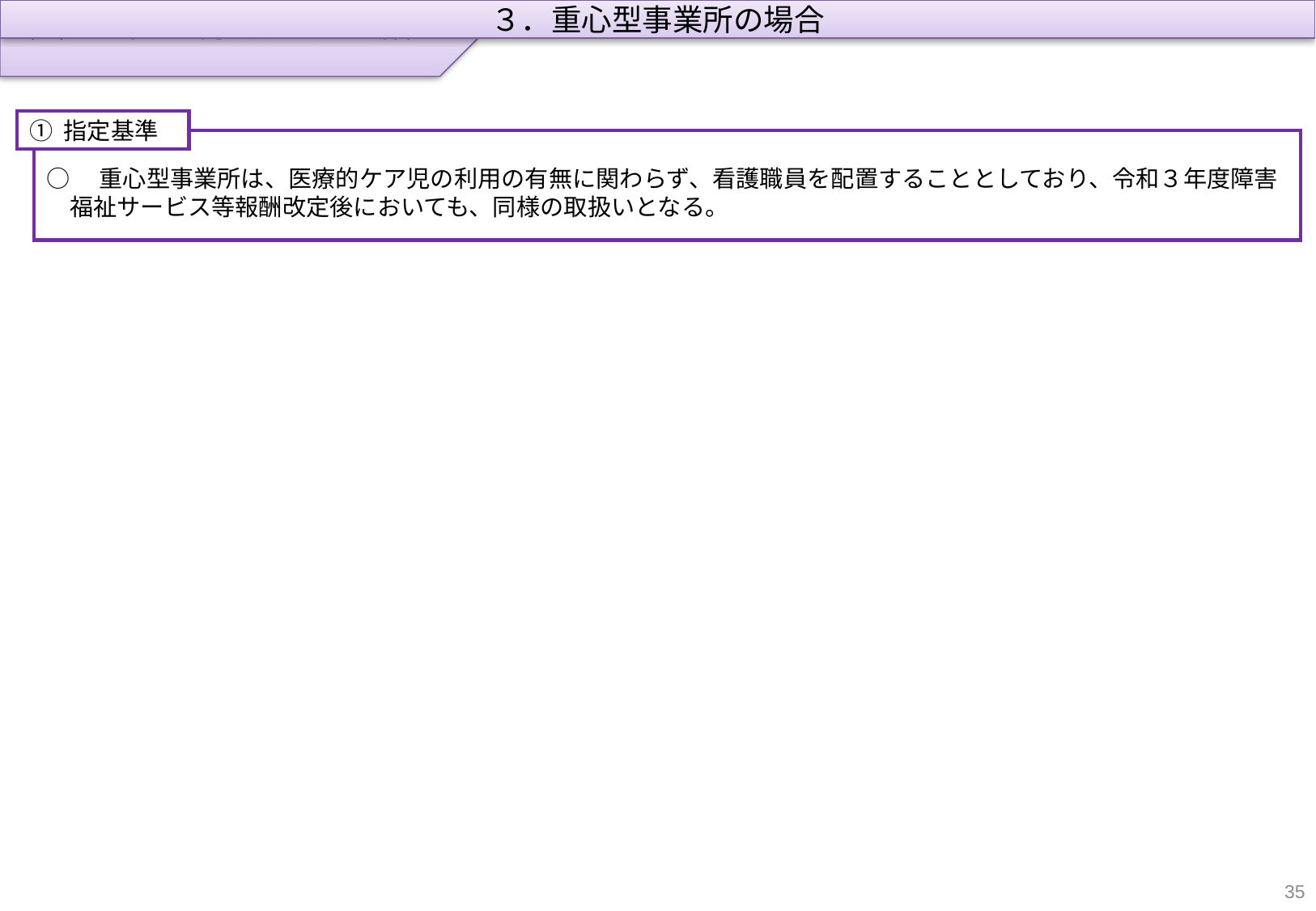

（２）重心医ケア児を受け入れる場合
３．重心型事業所の場合
① 指定基準
○　重心型事業所は、医療的ケア児の利用の有無に関わらず、看護職員を配置することとしており、令和３年度障害福祉サービス等報酬改定後においても、同様の取扱いとなる。
35